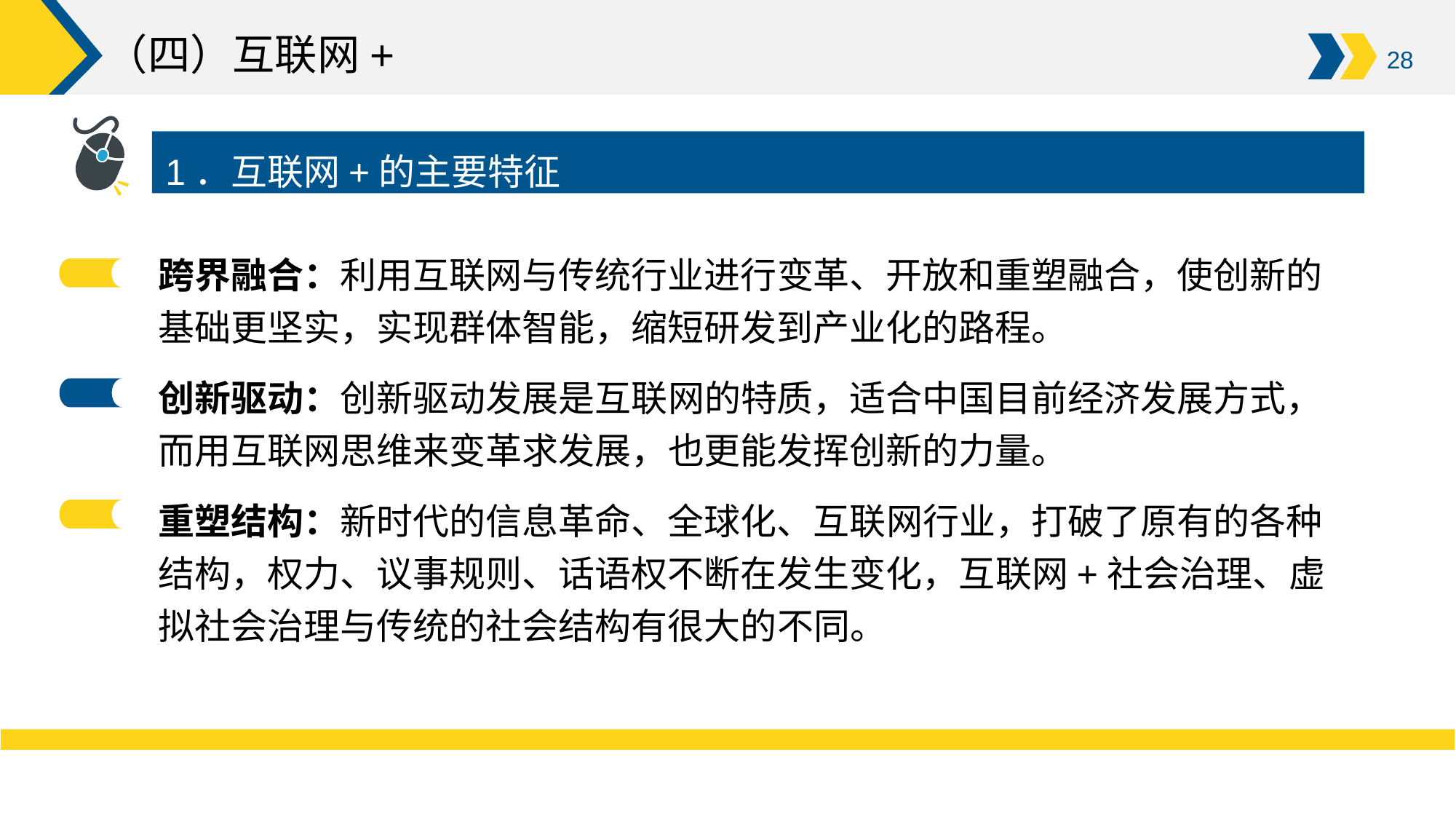

# （四）互联网+

1．互联网+的主要特征

跨界融合：利用互联网与传统行业进行变革、开放和重塑融合，使创新的基础更坚实，实现群体智能，缩短研发到产业化的路程。
创新驱动：创新驱动发展是互联网的特质，适合中国目前经济发展方式，而用互联网思维来变革求发展，也更能发挥创新的力量。
重塑结构：新时代的信息革命、全球化、互联网行业，打破了原有的各种结构，权力、议事规则、话语权不断在发生变化，互联网+社会治理、虚拟社会治理与传统的社会结构有很大的不同。